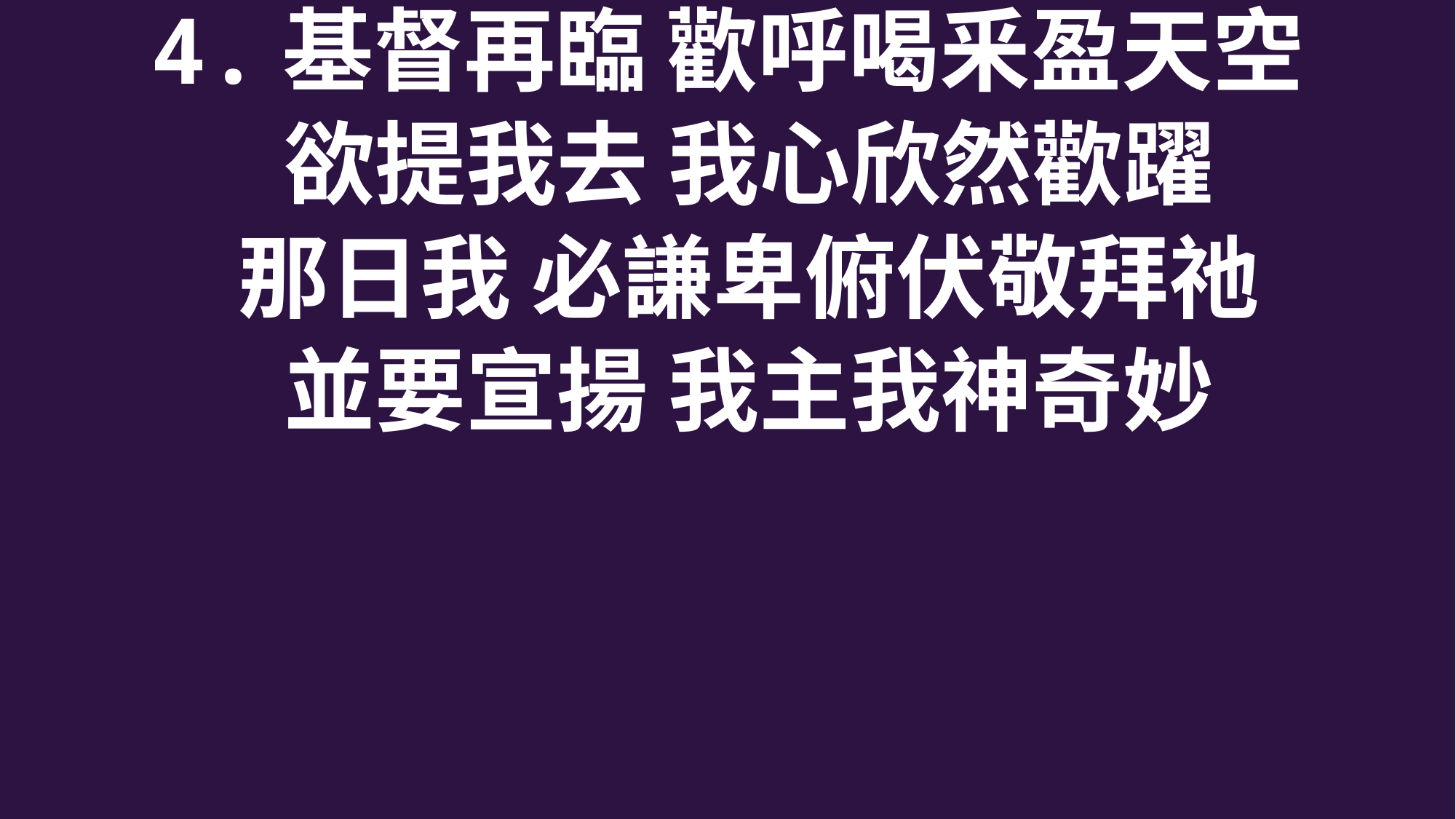

4.基督再臨 歡呼喝釆盈天空
 欲提我去 我心欣然歡躍
 那日我 必謙卑俯伏敬拜祂
 並要宣揚 我主我神奇妙